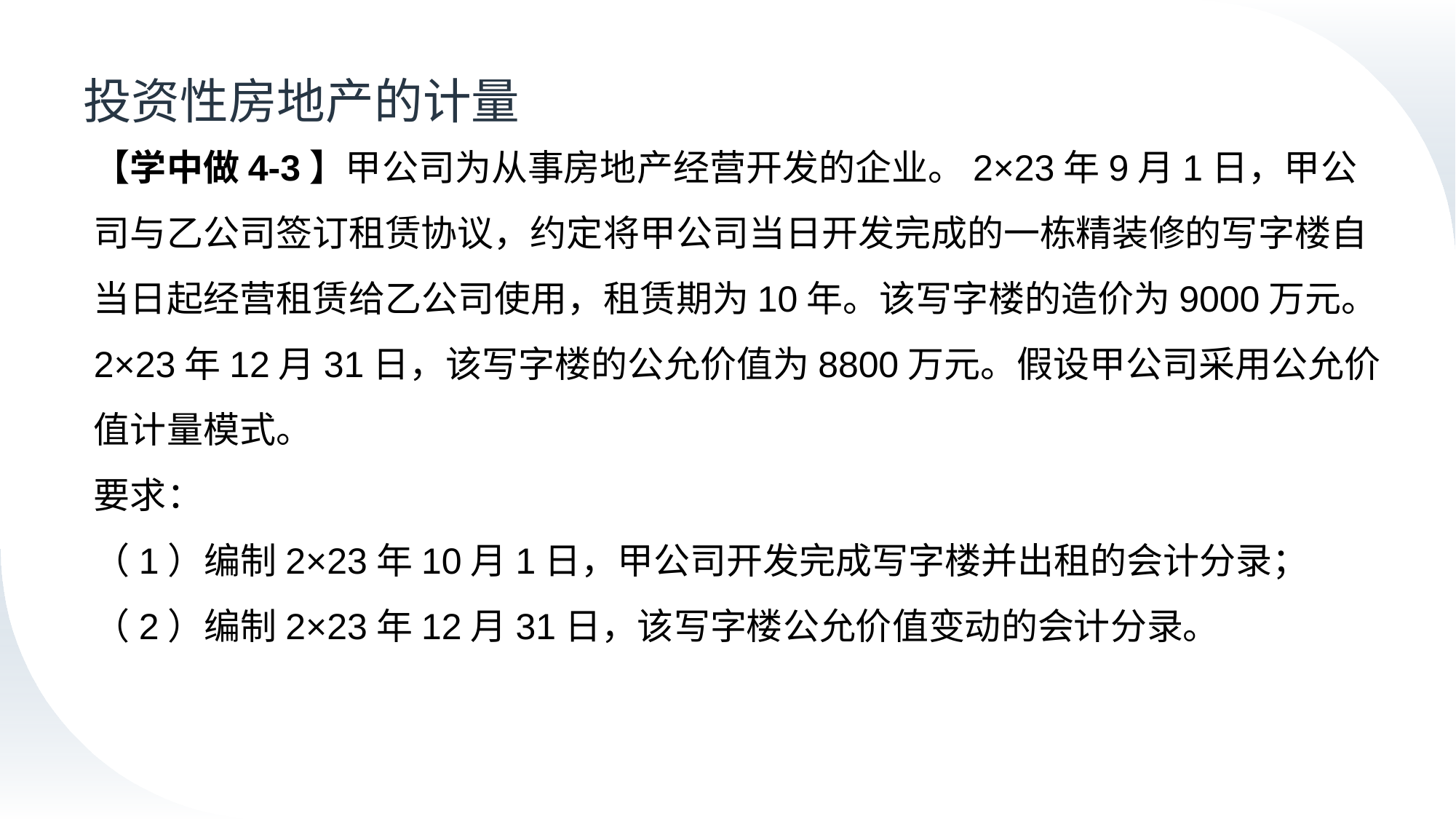

# 投资性房地产的计量
【学中做4-3】甲公司为从事房地产经营开发的企业。2×23年9月1日，甲公司与乙公司签订租赁协议，约定将甲公司当日开发完成的一栋精装修的写字楼自当日起经营租赁给乙公司使用，租赁期为10年。该写字楼的造价为9000万元。2×23年12月31日，该写字楼的公允价值为8800万元。假设甲公司采用公允价值计量模式。
要求：
（1）编制2×23年10月1日，甲公司开发完成写字楼并出租的会计分录；
（2）编制2×23年12月31日，该写字楼公允价值变动的会计分录。